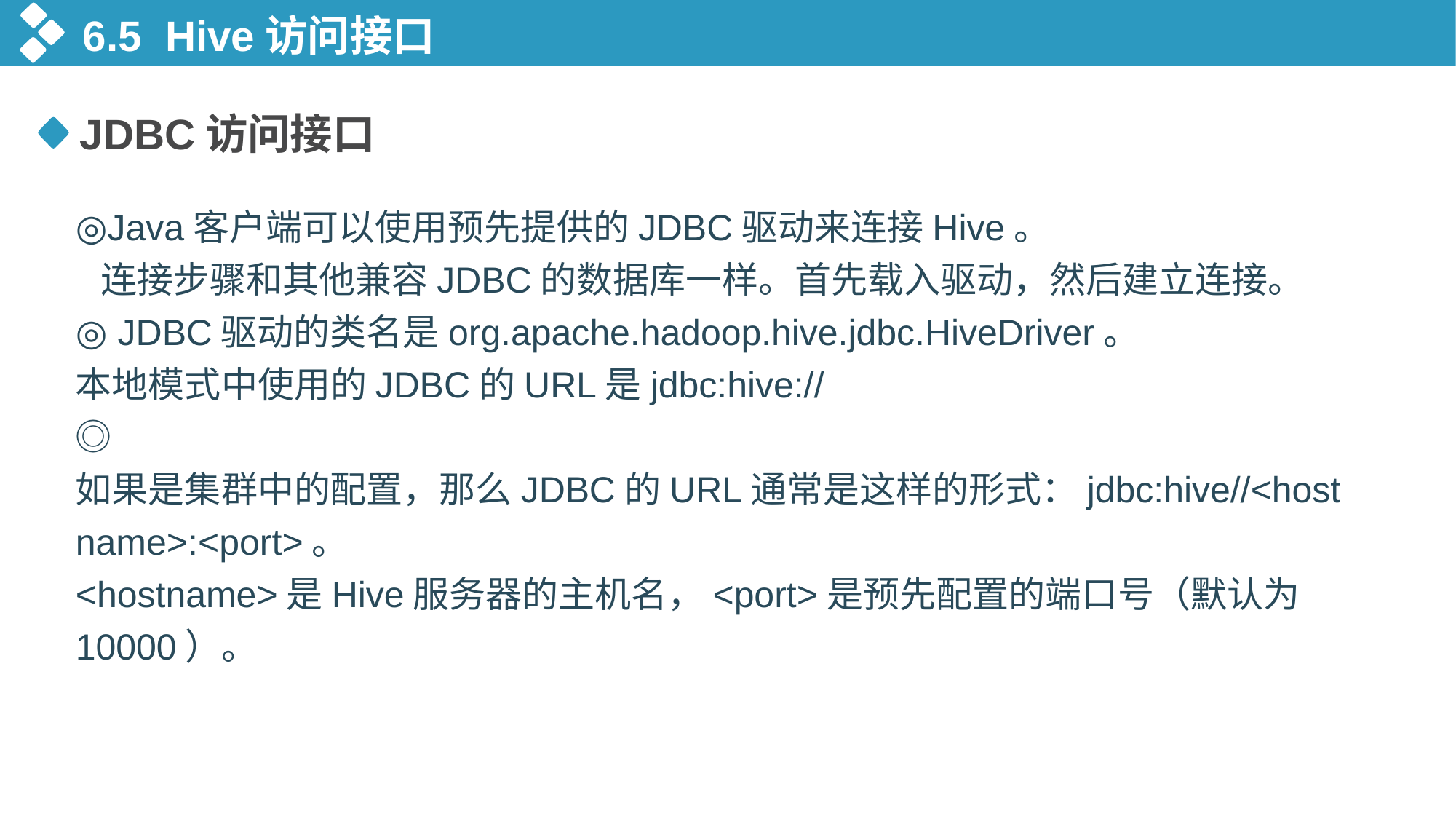

6.5  Hive访问接口
JDBC访问接口

◎Java客户端可以使用预先提供的JDBC驱动来连接Hive。
  连接步骤和其他兼容JDBC的数据库一样。首先载入驱动，然后建立连接。
◎ JDBC驱动的类名是org.apache.hadoop.hive.jdbc.HiveDriver。
本地模式中使用的JDBC的URL是jdbc:hive://
◎ 如果是集群中的配置，那么JDBC的URL通常是这样的形式：jdbc:hive//<hostname>:<port>。
<hostname>是Hive服务器的主机名，<port>是预先配置的端口号（默认为10000）。